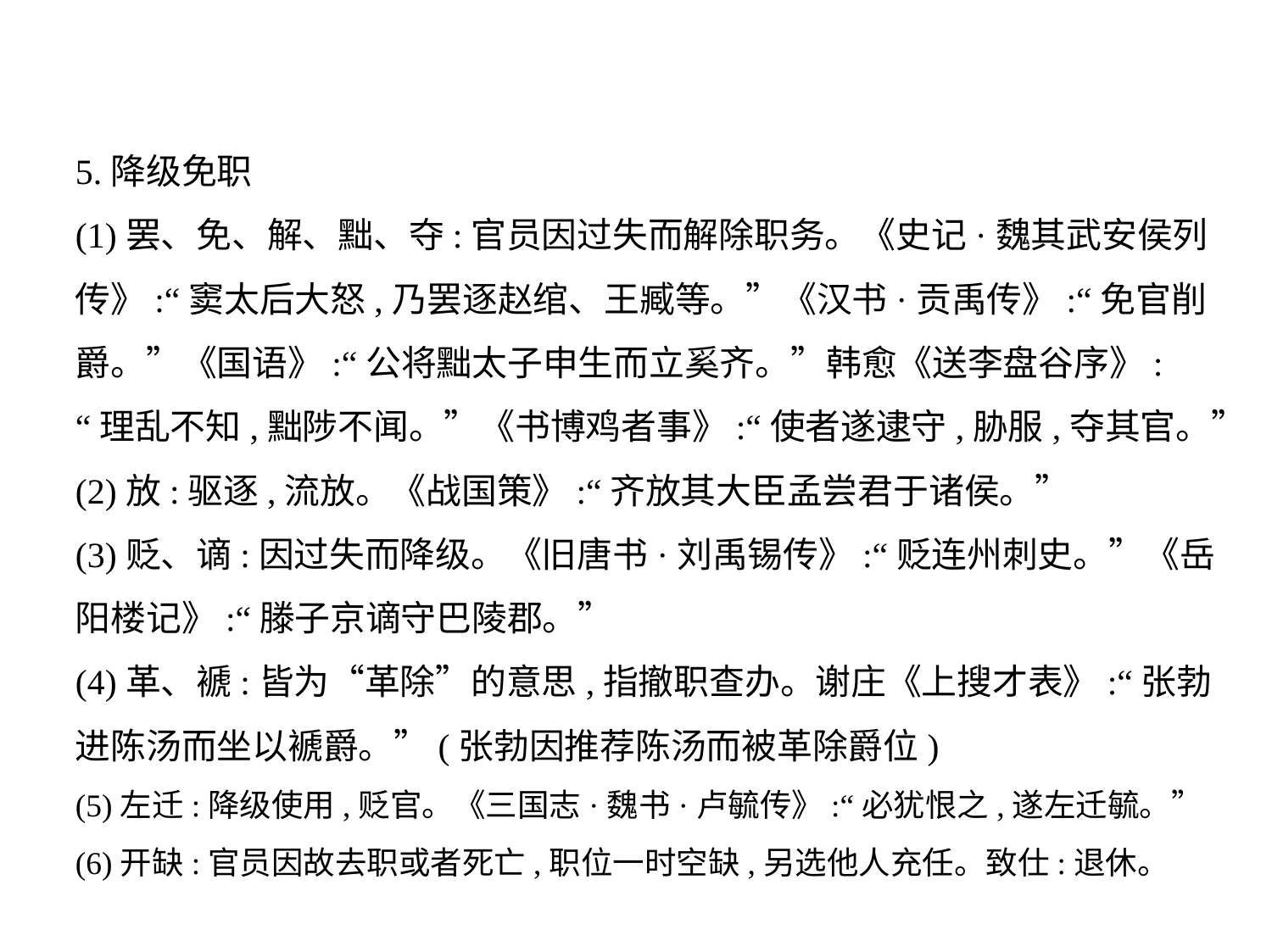

5.降级免职
(1)罢、免、解、黜、夺:官员因过失而解除职务。《史记·魏其武安侯列
传》:“窦太后大怒,乃罢逐赵绾、王臧等。”《汉书·贡禹传》:“免官削
爵。”《国语》:“公将黜太子申生而立奚齐。”韩愈《送李盘谷序》:
“理乱不知,黜陟不闻。”《书博鸡者事》:“使者遂逮守,胁服,夺其官。”
(2)放:驱逐,流放。《战国策》:“齐放其大臣孟尝君于诸侯。”
(3)贬、谪:因过失而降级。《旧唐书·刘禹锡传》:“贬连州刺史。”《岳
阳楼记》:“滕子京谪守巴陵郡。”
(4)革、褫:皆为“革除”的意思,指撤职查办。谢庄《上搜才表》:“张勃
进陈汤而坐以褫爵。”(张勃因推荐陈汤而被革除爵位)
(5)左迁:降级使用,贬官。《三国志·魏书·卢毓传》:“必犹恨之,遂左迁毓。”
(6)开缺:官员因故去职或者死亡,职位一时空缺,另选他人充任。致仕:退休。